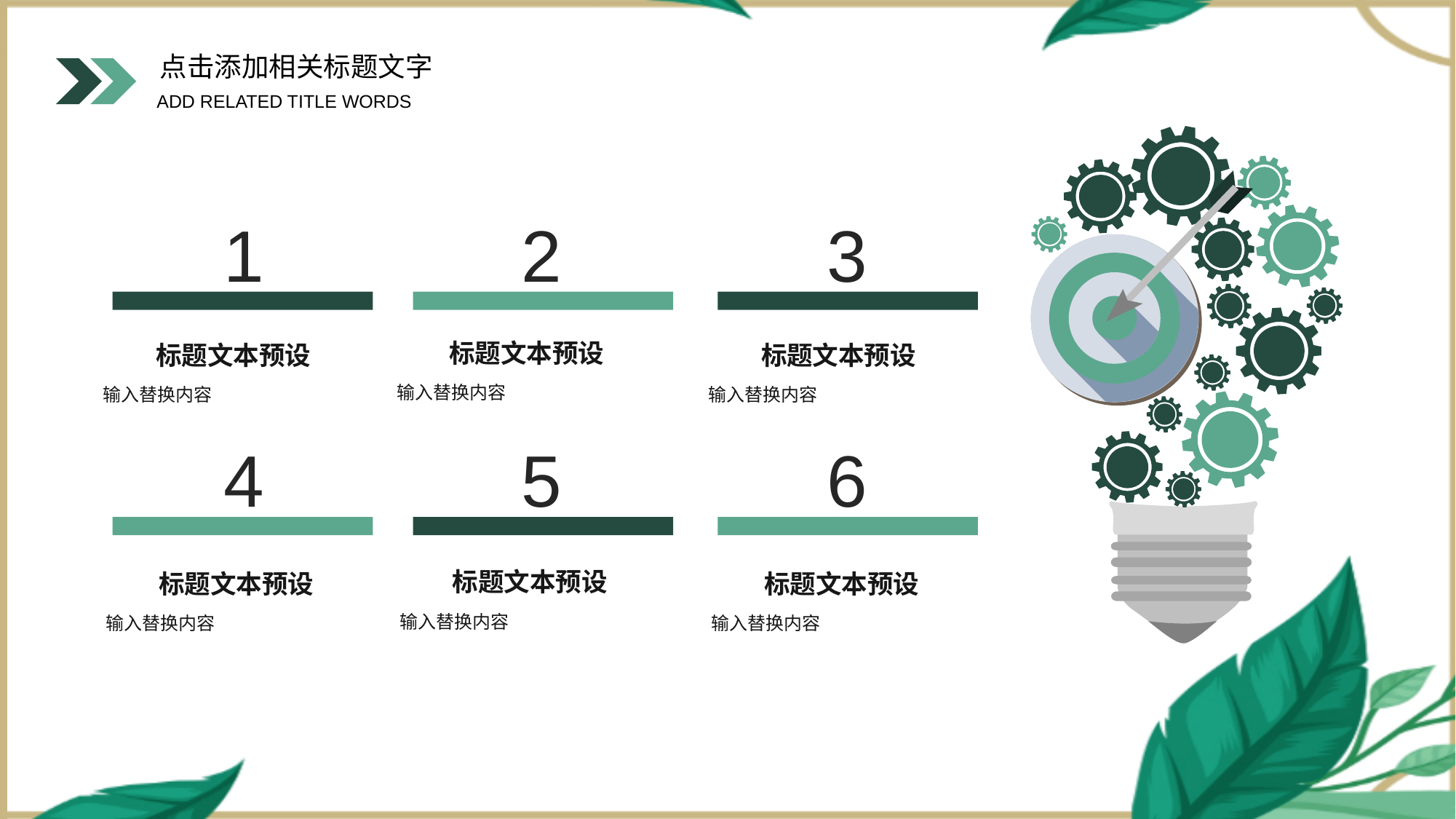

1

2

3

标题文本预设
标题文本预设
标题文本预设
输入替换内容
输入替换内容
输入替换内容
4

5

6

标题文本预设
标题文本预设
标题文本预设
输入替换内容
输入替换内容
输入替换内容